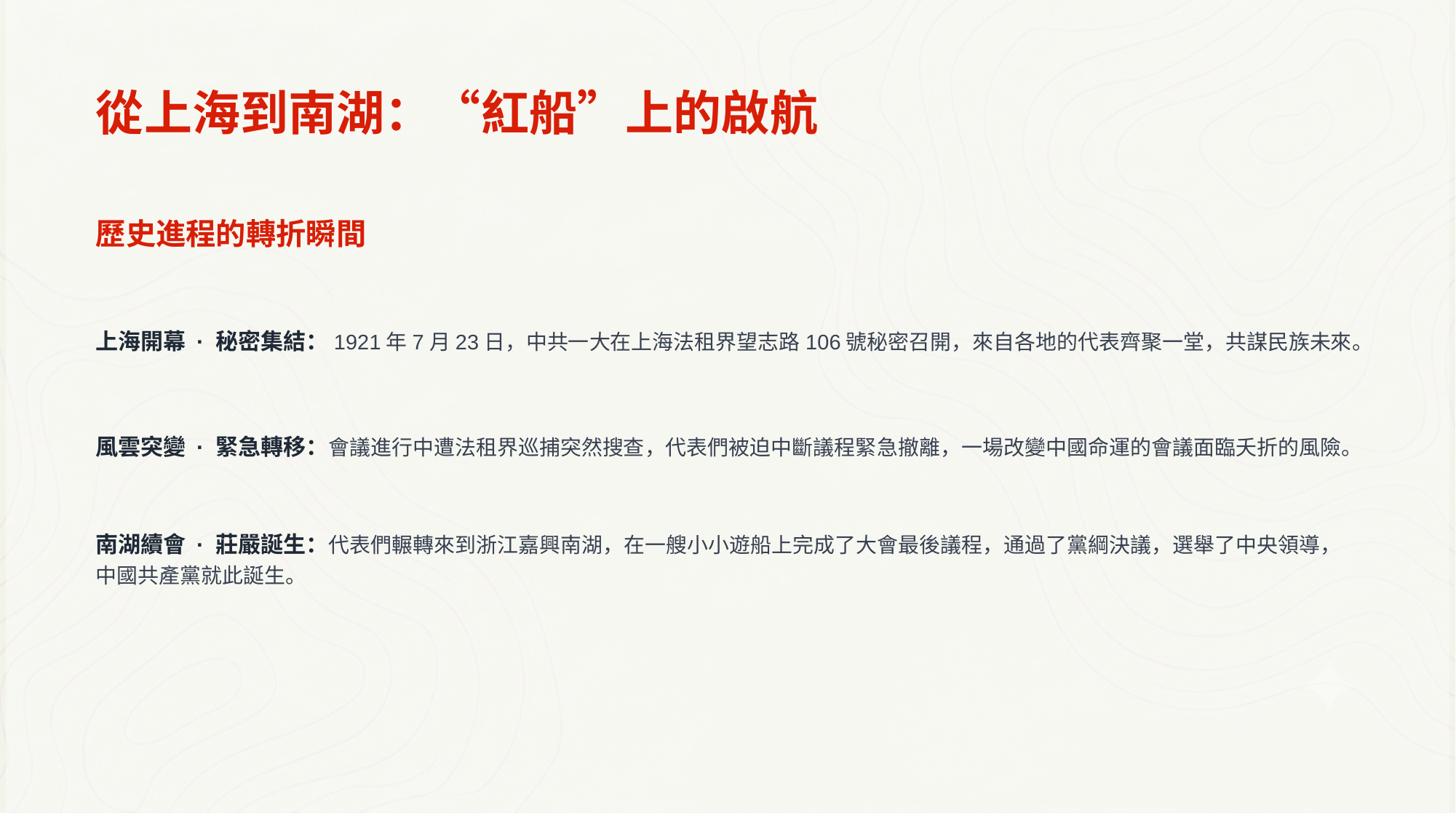

從上海到南湖：“紅船”上的啟航
歷史進程的轉折瞬間
上海開幕 · 秘密集結：1921年7月23日，中共一大在上海法租界望志路106號秘密召開，來自各地的代表齊聚一堂，共謀民族未來。
風雲突變 · 緊急轉移：會議進行中遭法租界巡捕突然搜查，代表們被迫中斷議程緊急撤離，一場改變中國命運的會議面臨夭折的風險。
南湖續會 · 莊嚴誕生：代表們輾轉來到浙江嘉興南湖，在一艘小小遊船上完成了大會最後議程，通過了黨綱決議，選舉了中央領導，中國共產黨就此誕生。